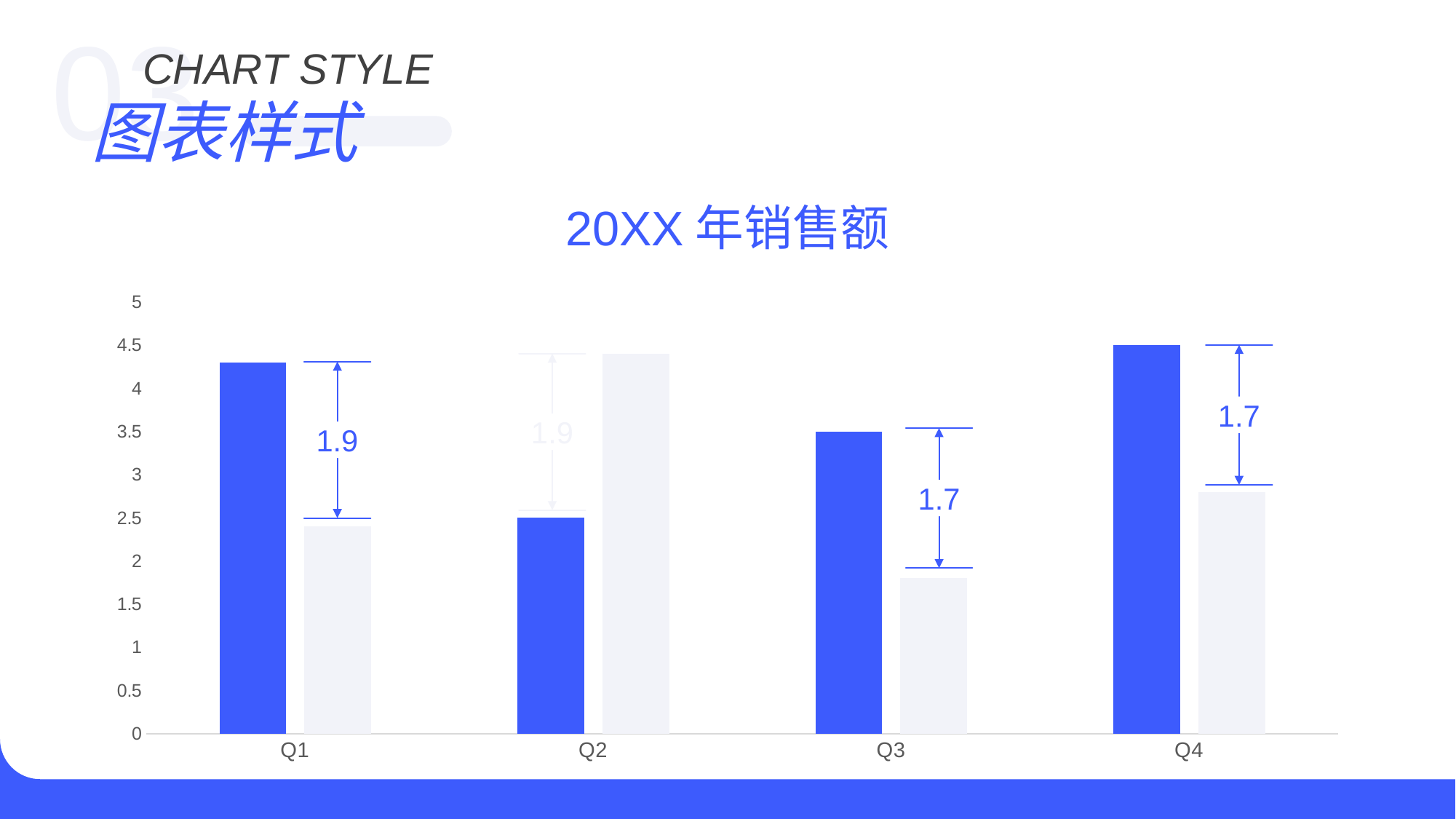

03
CHART STYLE
图表样式

20XX年销售额

### Chart

| Category | 产品A | 产品B |
|---|---|---|
| Q1 | 4.3 | 2.4 |
| Q2 | 2.5 | 4.4 |
| Q3 | 3.5 | 1.8 |
| Q4 | 4.5 | 2.8 |
1.7
1.9
1.9
1.7